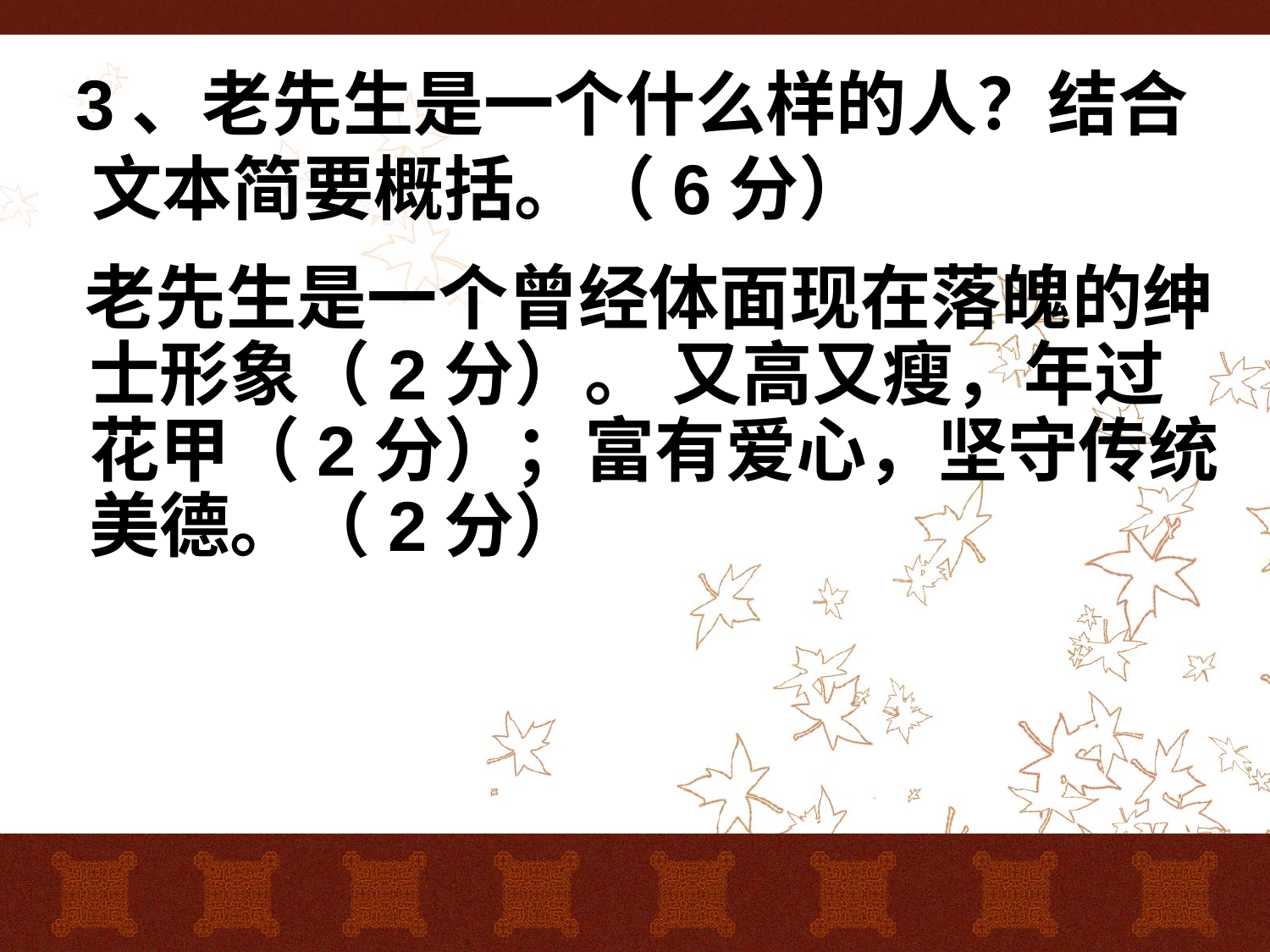

3、老先生是一个什么样的人？结合文本简要概括。（6分）
  老先生是一个曾经体面现在落魄的绅士形象（2分）。 又高又瘦，年过花甲（2分）；富有爱心，坚守传统美德。（2分）